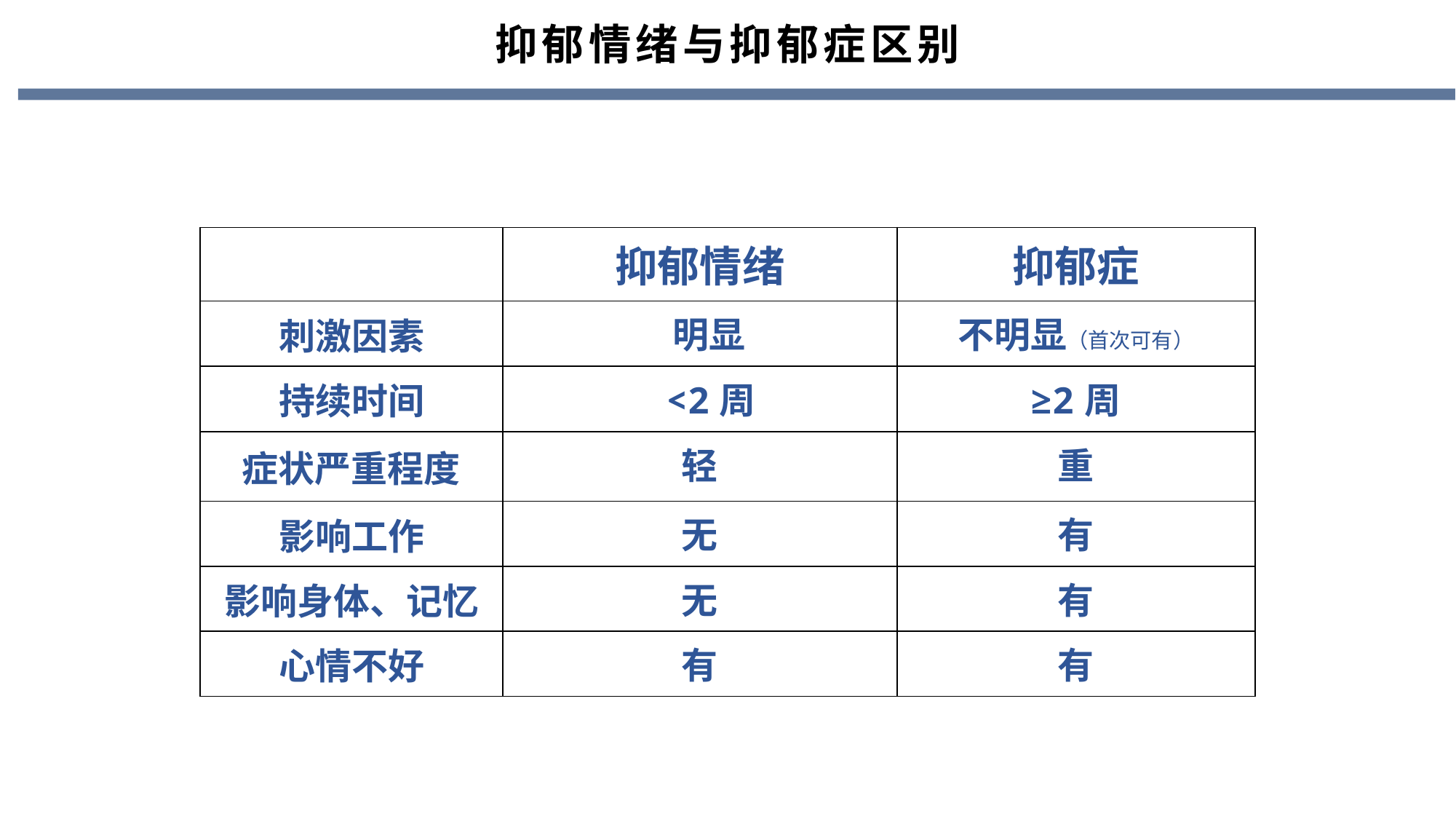

抑郁情绪与抑郁症区别

|  | 抑郁情绪 | 抑郁症 |
| --- | --- | --- |
| 刺激因素 | 明显 | 不明显（首次可有） |
| 持续时间 | <2周 | ≥2周 |
| 症状严重程度 | 轻 | 重 |
| 影响工作 | 无 | 有 |
| 影响身体、记忆 | 无 | 有 |
| 心情不好 | 有 | 有 |